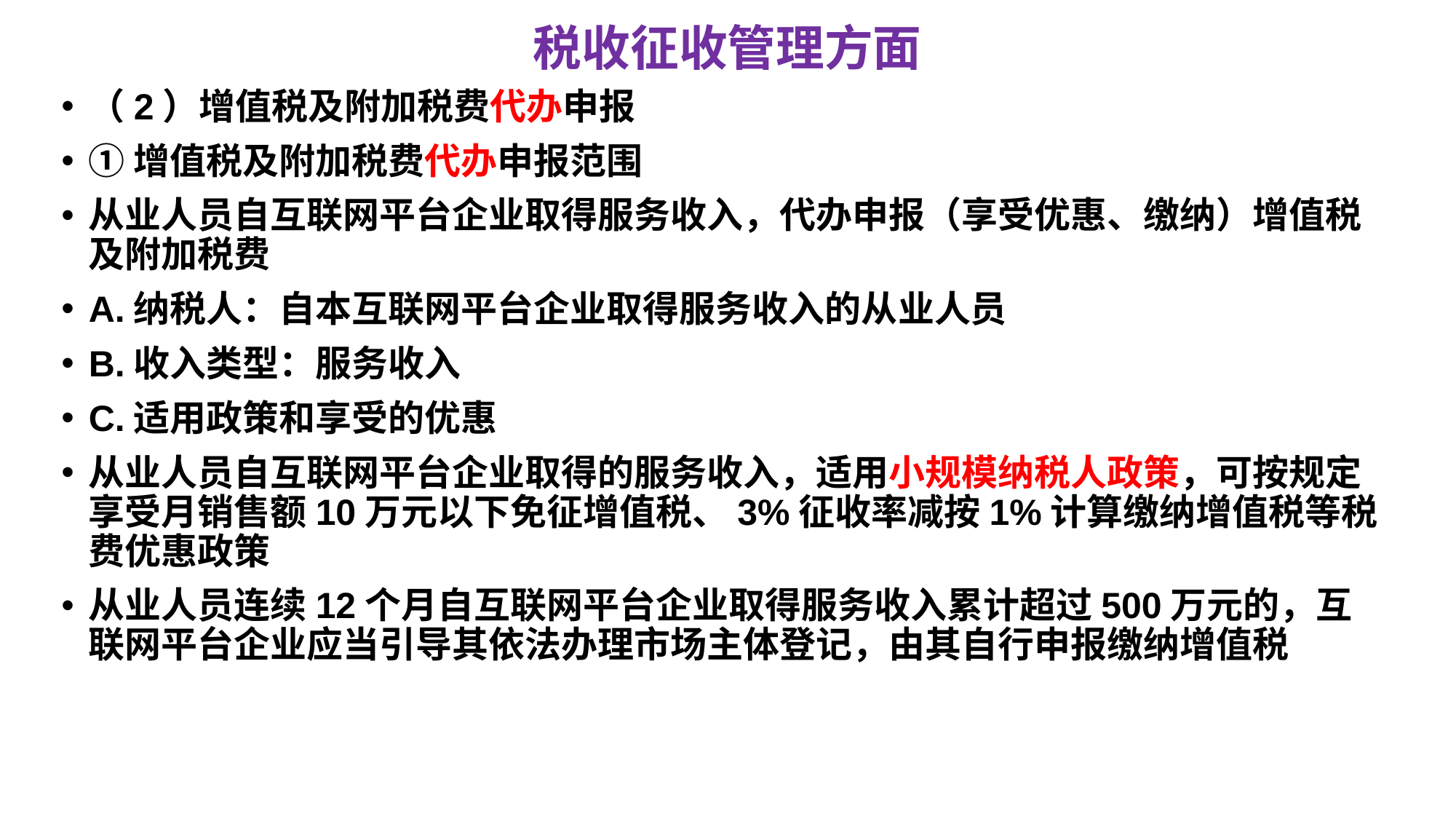

# 税收征收管理方面
（2）增值税及附加税费代办申报
①增值税及附加税费代办申报范围
从业人员自互联网平台企业取得服务收入，代办申报（享受优惠、缴纳）增值税及附加税费
A.纳税人：自本互联网平台企业取得服务收入的从业人员
B.收入类型：服务收入
C.适用政策和享受的优惠
从业人员自互联网平台企业取得的服务收入，适用小规模纳税人政策，可按规定享受月销售额10万元以下免征增值税、3%征收率减按1%计算缴纳增值税等税费优惠政策
从业人员连续12个月自互联网平台企业取得服务收入累计超过500万元的，互联网平台企业应当引导其依法办理市场主体登记，由其自行申报缴纳增值税